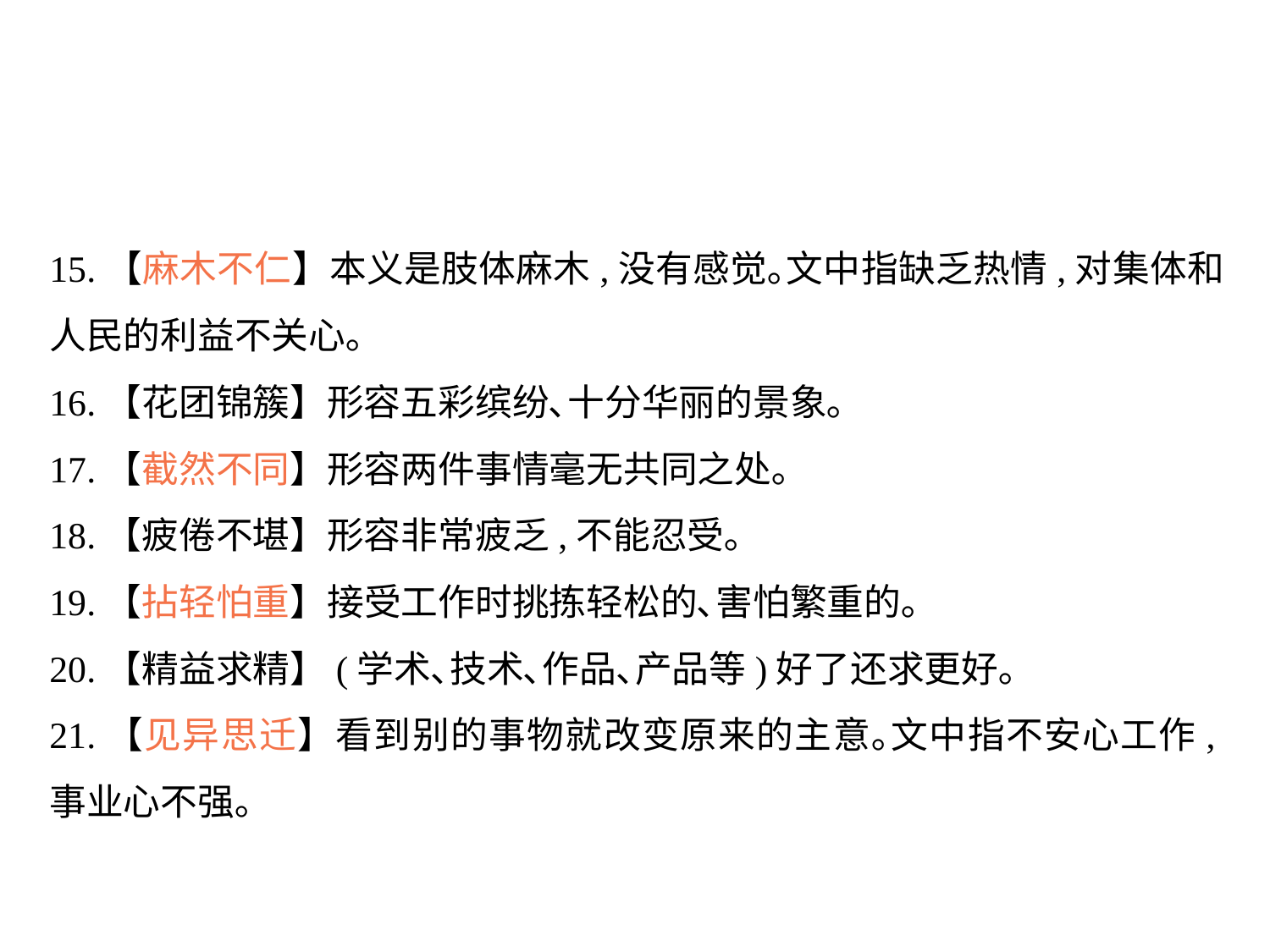

15.【麻木不仁】本义是肢体麻木,没有感觉｡文中指缺乏热情,对集体和人民的利益不关心｡
16.【花团锦簇】形容五彩缤纷､十分华丽的景象｡
17.【截然不同】形容两件事情毫无共同之处｡
18.【疲倦不堪】形容非常疲乏,不能忍受｡
19.【拈轻怕重】接受工作时挑拣轻松的､害怕繁重的｡
20.【精益求精】(学术､技术､作品､产品等)好了还求更好｡
21.【见异思迁】看到别的事物就改变原来的主意｡文中指不安心工作,事业心不强｡